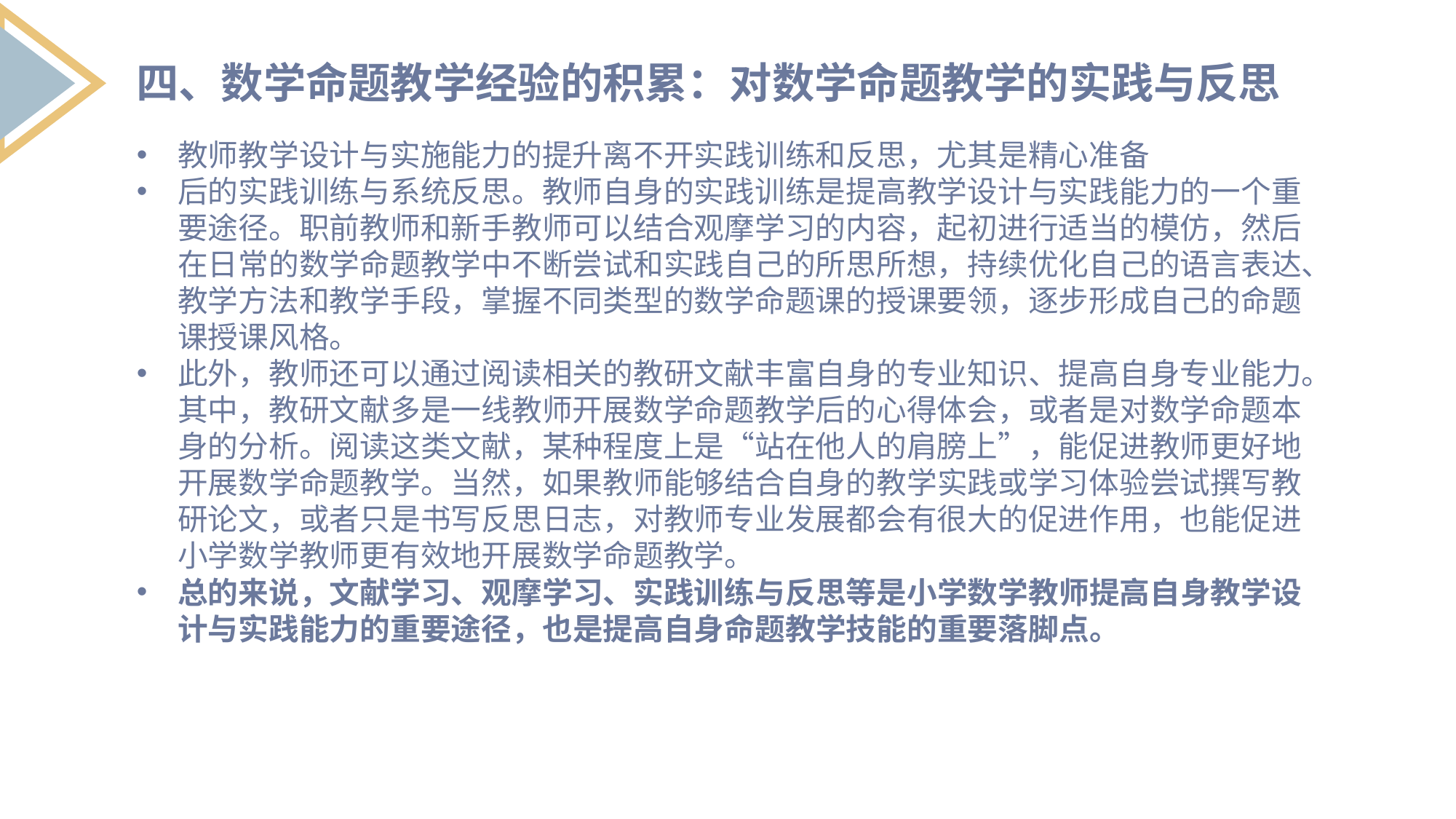

四、数学命题教学经验的积累：对数学命题教学的实践与反思
教师教学设计与实施能力的提升离不开实践训练和反思，尤其是精心准备
后的实践训练与系统反思。教师自身的实践训练是提高教学设计与实践能力的一个重要途径。职前教师和新手教师可以结合观摩学习的内容，起初进行适当的模仿，然后在日常的数学命题教学中不断尝试和实践自己的所思所想，持续优化自己的语言表达、教学方法和教学手段，掌握不同类型的数学命题课的授课要领，逐步形成自己的命题课授课风格。
此外，教师还可以通过阅读相关的教研文献丰富自身的专业知识、提高自身专业能力。其中，教研文献多是一线教师开展数学命题教学后的心得体会，或者是对数学命题本身的分析。阅读这类文献，某种程度上是“站在他人的肩膀上”，能促进教师更好地开展数学命题教学。当然，如果教师能够结合自身的教学实践或学习体验尝试撰写教研论文，或者只是书写反思日志，对教师专业发展都会有很大的促进作用，也能促进小学数学教师更有效地开展数学命题教学。
总的来说，文献学习、观摩学习、实践训练与反思等是小学数学教师提高自身教学设计与实践能力的重要途径，也是提高自身命题教学技能的重要落脚点。